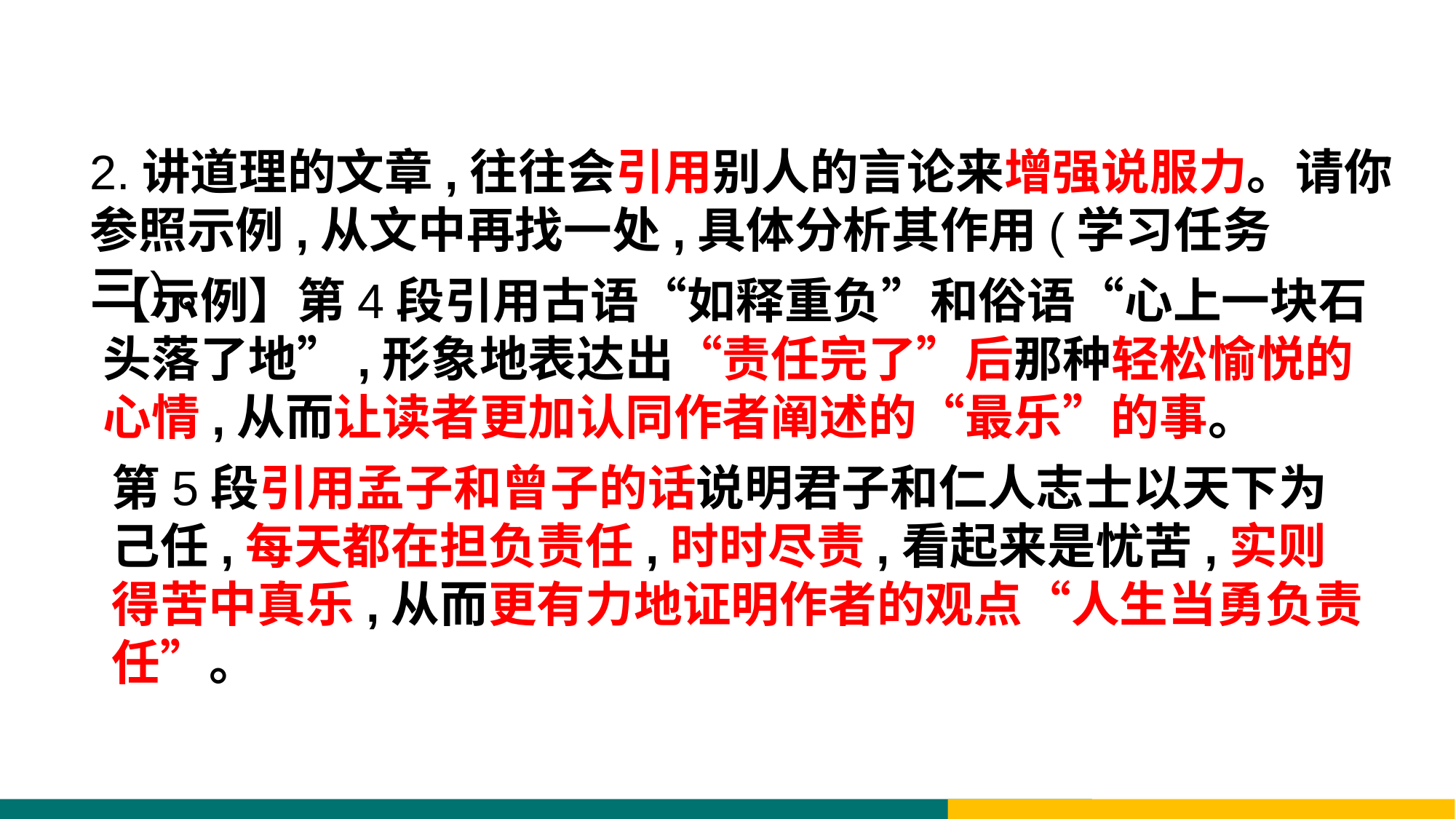

2.讲道理的文章,往往会引用别人的言论来增强说服力。请你参照示例,从文中再找一处,具体分析其作用(学习任务三)。
【示例】第4段引用古语“如释重负”和俗语“心上一块石头落了地”,形象地表达出“责任完了”后那种轻松愉悦的心情,从而让读者更加认同作者阐述的“最乐”的事。
第5段引用孟子和曾子的话说明君子和仁人志士以天下为己任,每天都在担负责任,时时尽责,看起来是忧苦,实则得苦中真乐,从而更有力地证明作者的观点“人生当勇负责任”。